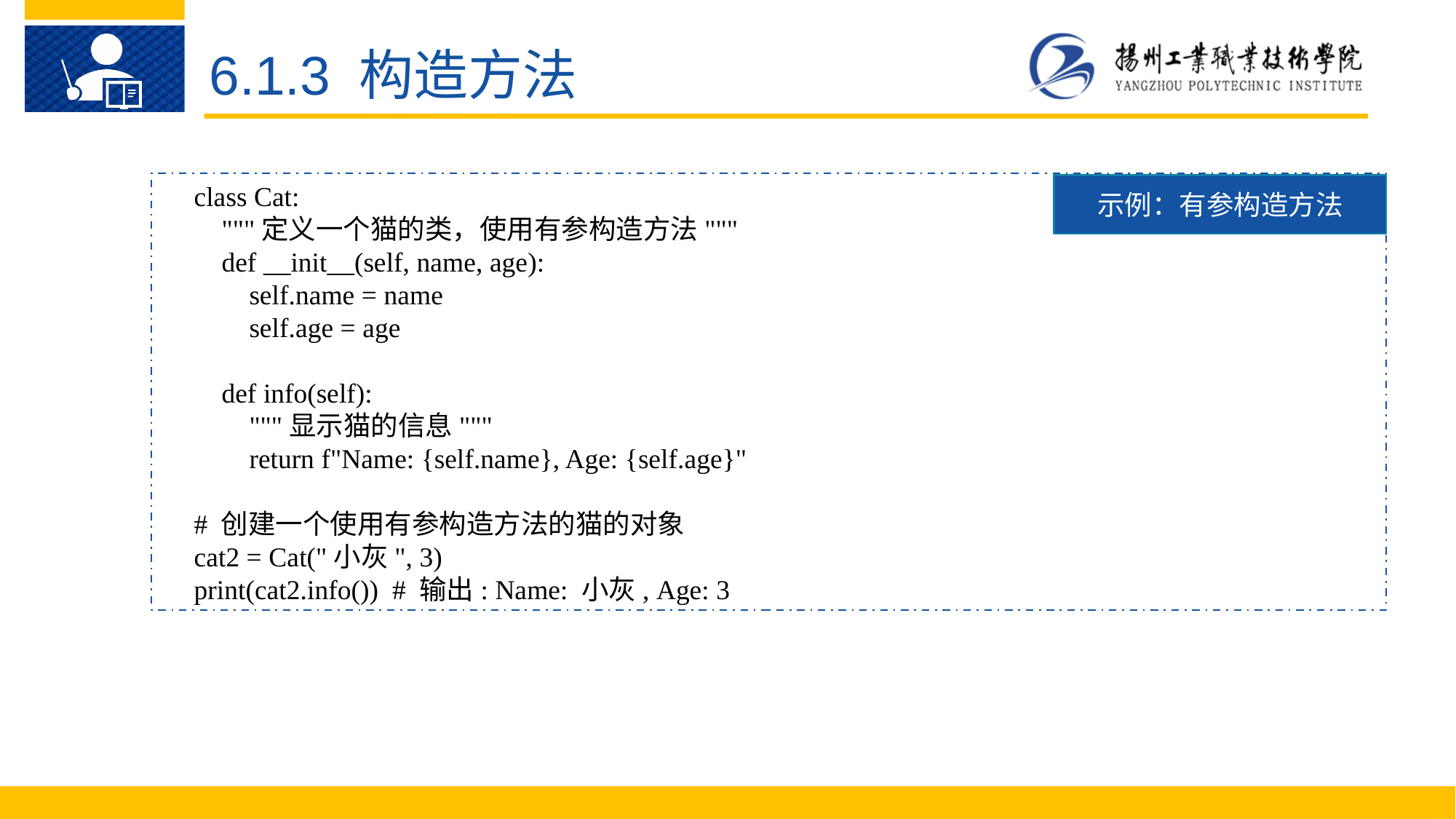

6.1.3 构造方法
class Cat:
    """定义一个猫的类，使用有参构造方法"""
    def __init__(self, name, age):
        self.name = name
        self.age = age

    def info(self):
        """显示猫的信息"""
        return f"Name: {self.name}, Age: {self.age}"

# 创建一个使用有参构造方法的猫的对象
cat2 = Cat("小灰", 3)
print(cat2.info())  # 输出: Name: 小灰, Age: 3
示例：有参构造方法
Python 语 言 的 优 点